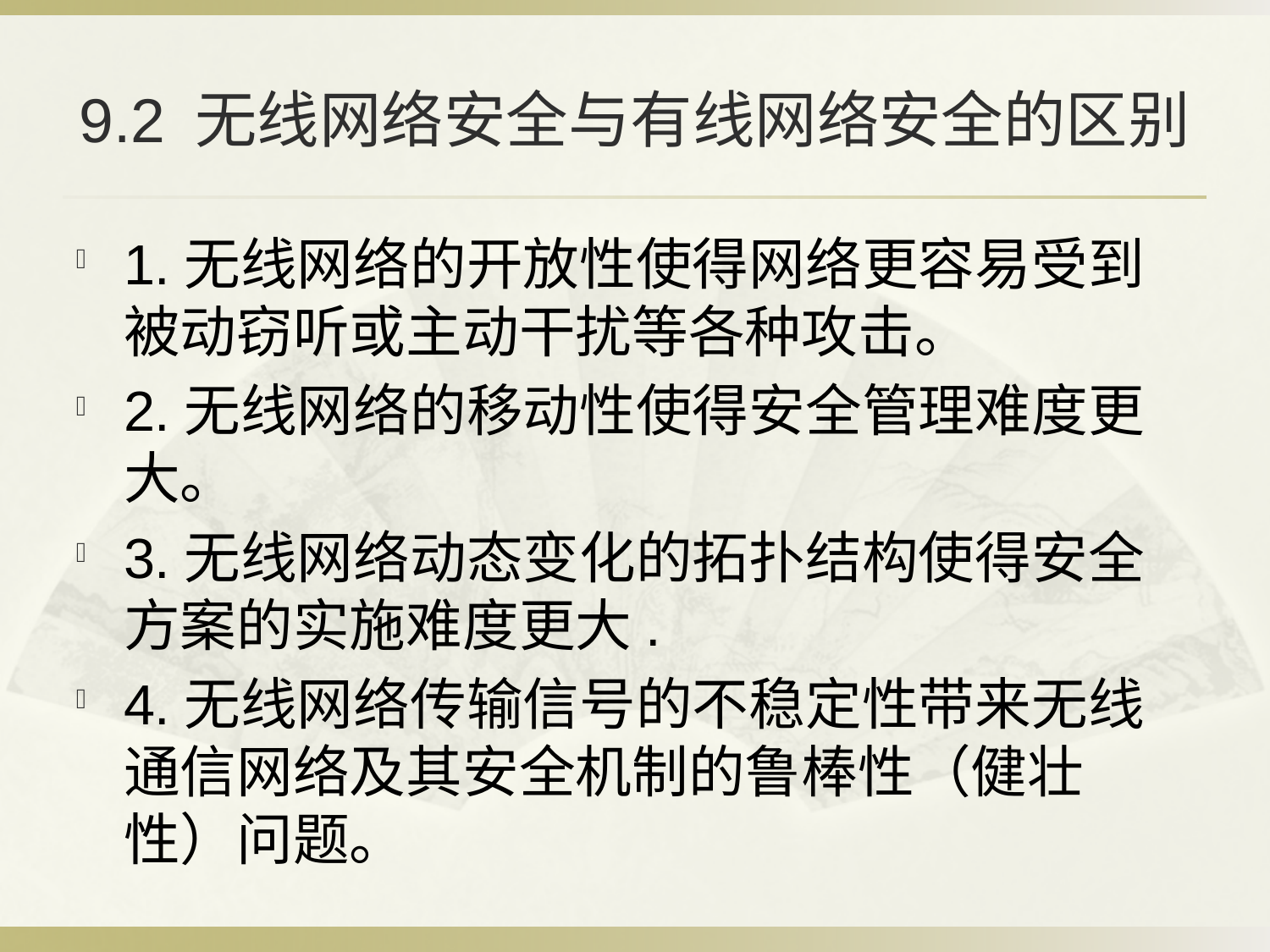

# 9.2 无线网络安全与有线网络安全的区别
1.无线网络的开放性使得网络更容易受到被动窃听或主动干扰等各种攻击。
2.无线网络的移动性使得安全管理难度更大。
3.无线网络动态变化的拓扑结构使得安全方案的实施难度更大.
4.无线网络传输信号的不稳定性带来无线通信网络及其安全机制的鲁棒性（健壮性）问题。